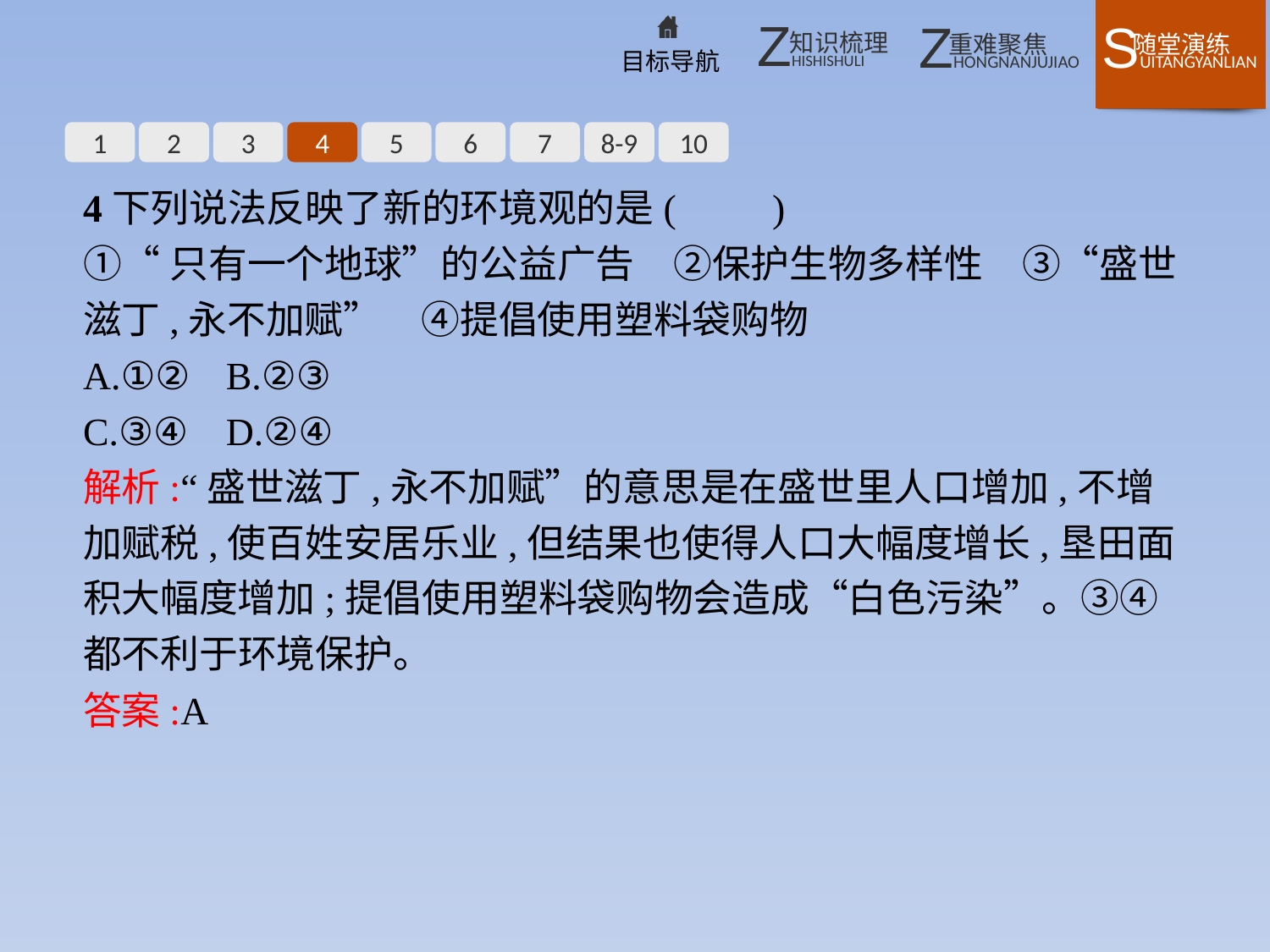

1
2
3
4
5
6
7
8-9
10
4下列说法反映了新的环境观的是(　　)
①“只有一个地球”的公益广告　②保护生物多样性　③“盛世滋丁,永不加赋”　④提倡使用塑料袋购物
A.①②	B.②③
C.③④	D.②④
解析:“盛世滋丁,永不加赋”的意思是在盛世里人口增加,不增加赋税,使百姓安居乐业,但结果也使得人口大幅度增长,垦田面积大幅度增加;提倡使用塑料袋购物会造成“白色污染”。③④都不利于环境保护。
答案:A